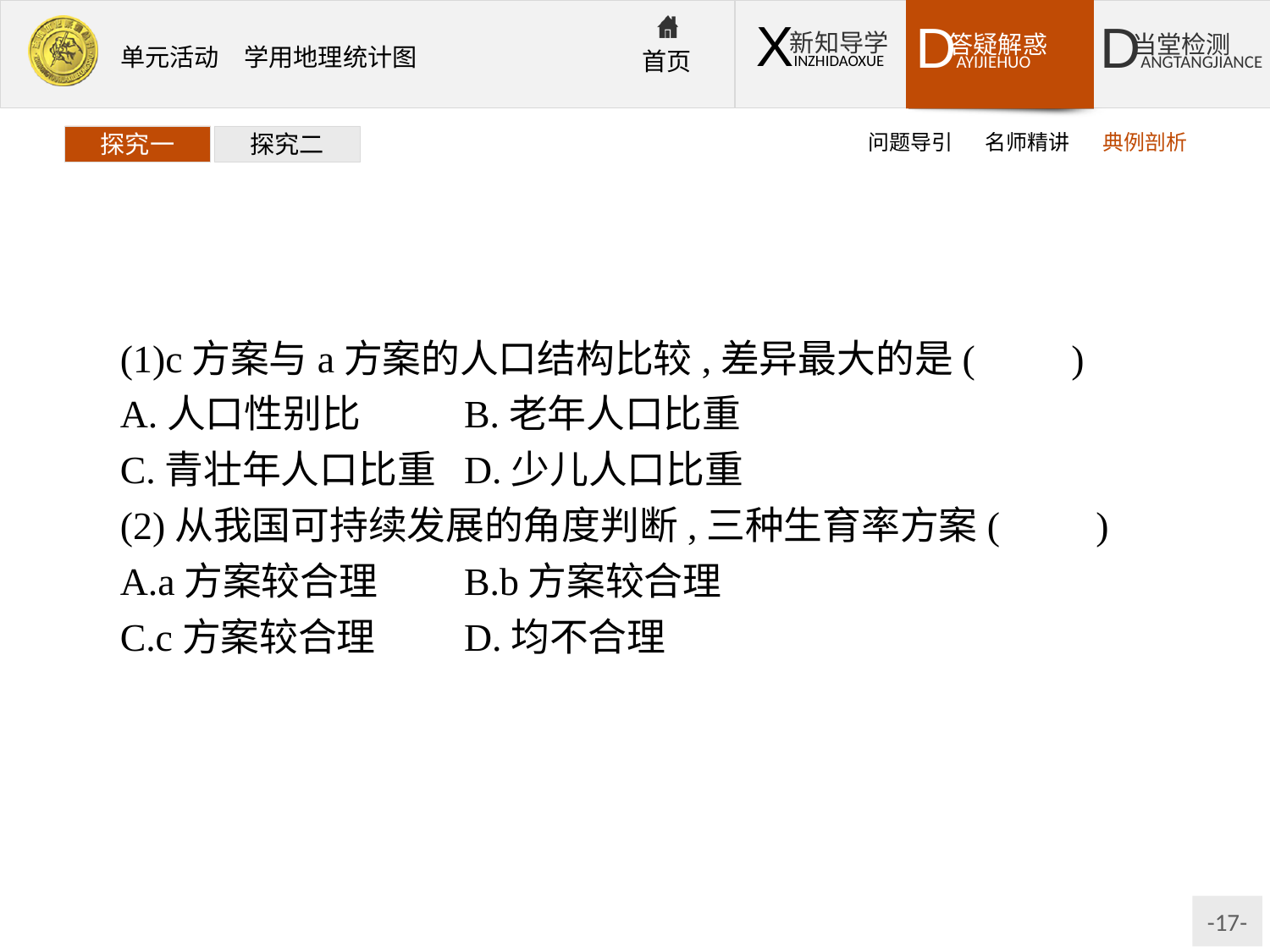

问题导引
名师精讲
典例剖析
探究一
探究二
(1)c方案与a方案的人口结构比较,差异最大的是(　　)
A.人口性别比	B.老年人口比重
C.青壮年人口比重	D.少儿人口比重
(2)从我国可持续发展的角度判断,三种生育率方案(　　)
A.a方案较合理	B.b方案较合理
C.c方案较合理	D.均不合理